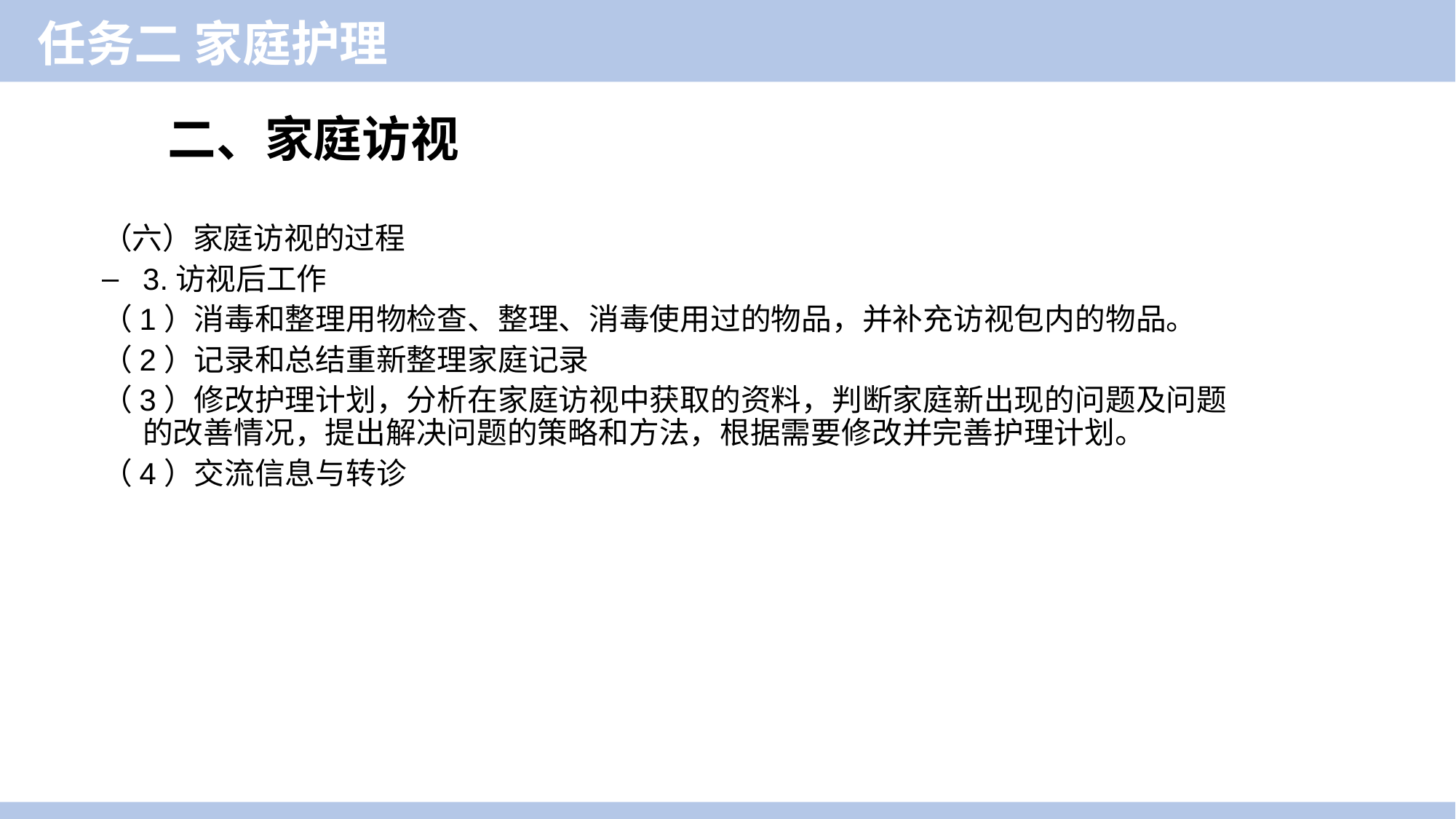

任务二 家庭护理
二、家庭访视
（六）家庭访视的过程
3.访视后工作
（1）消毒和整理用物检查、整理、消毒使用过的物品，并补充访视包内的物品。
（2）记录和总结重新整理家庭记录
（3）修改护理计划，分析在家庭访视中获取的资料，判断家庭新出现的问题及问题的改善情况，提出解决问题的策略和方法，根据需要修改并完善护理计划。
（4）交流信息与转诊